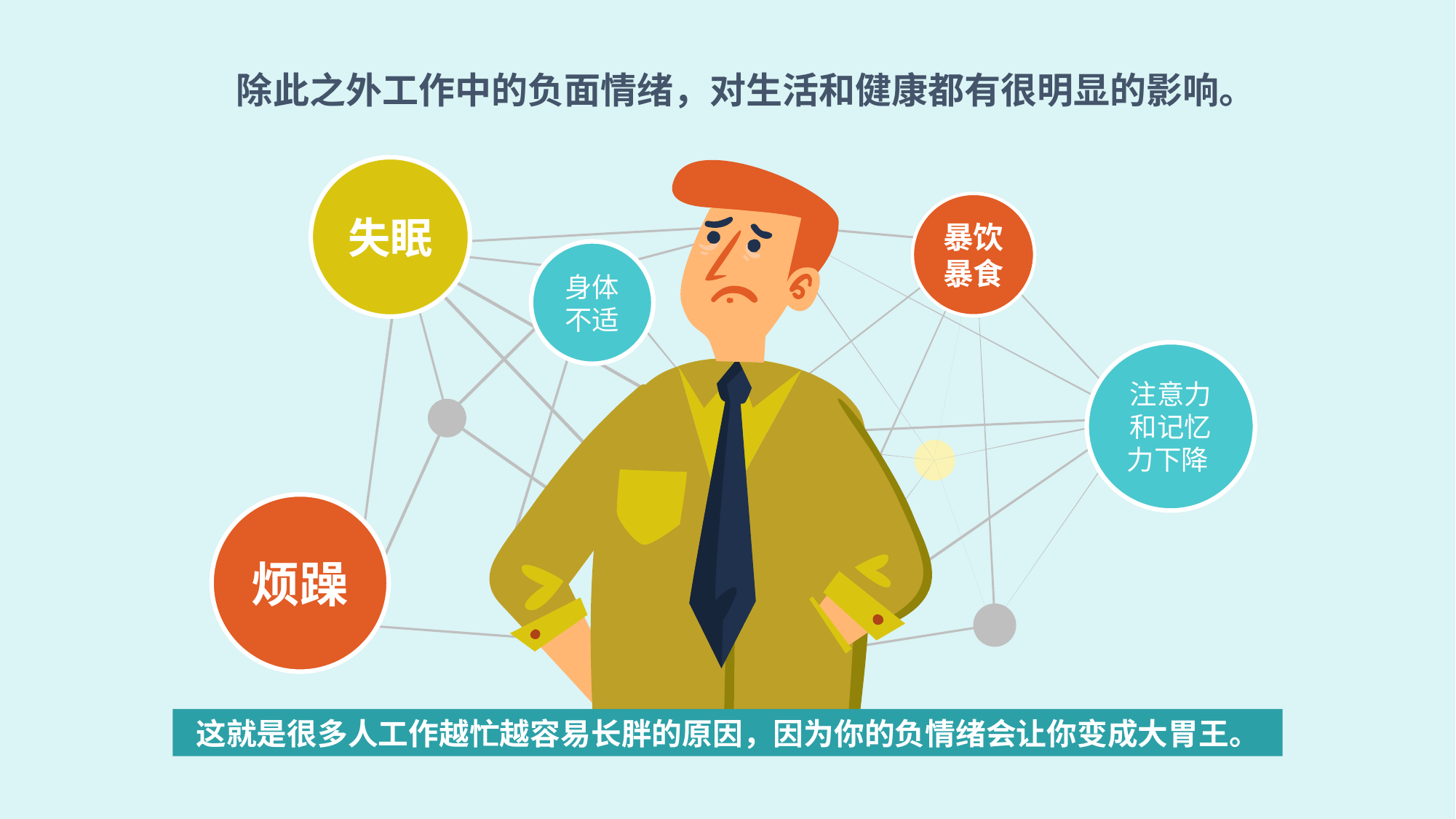

除此之外工作中的负面情绪，对生活和健康都有很明显的影响。

失眠

暴饮暴食
身体不适
注意力和记忆力下降
烦躁
这就是很多人工作越忙越容易长胖的原因，因为你的负情绪会让你变成大胃王。